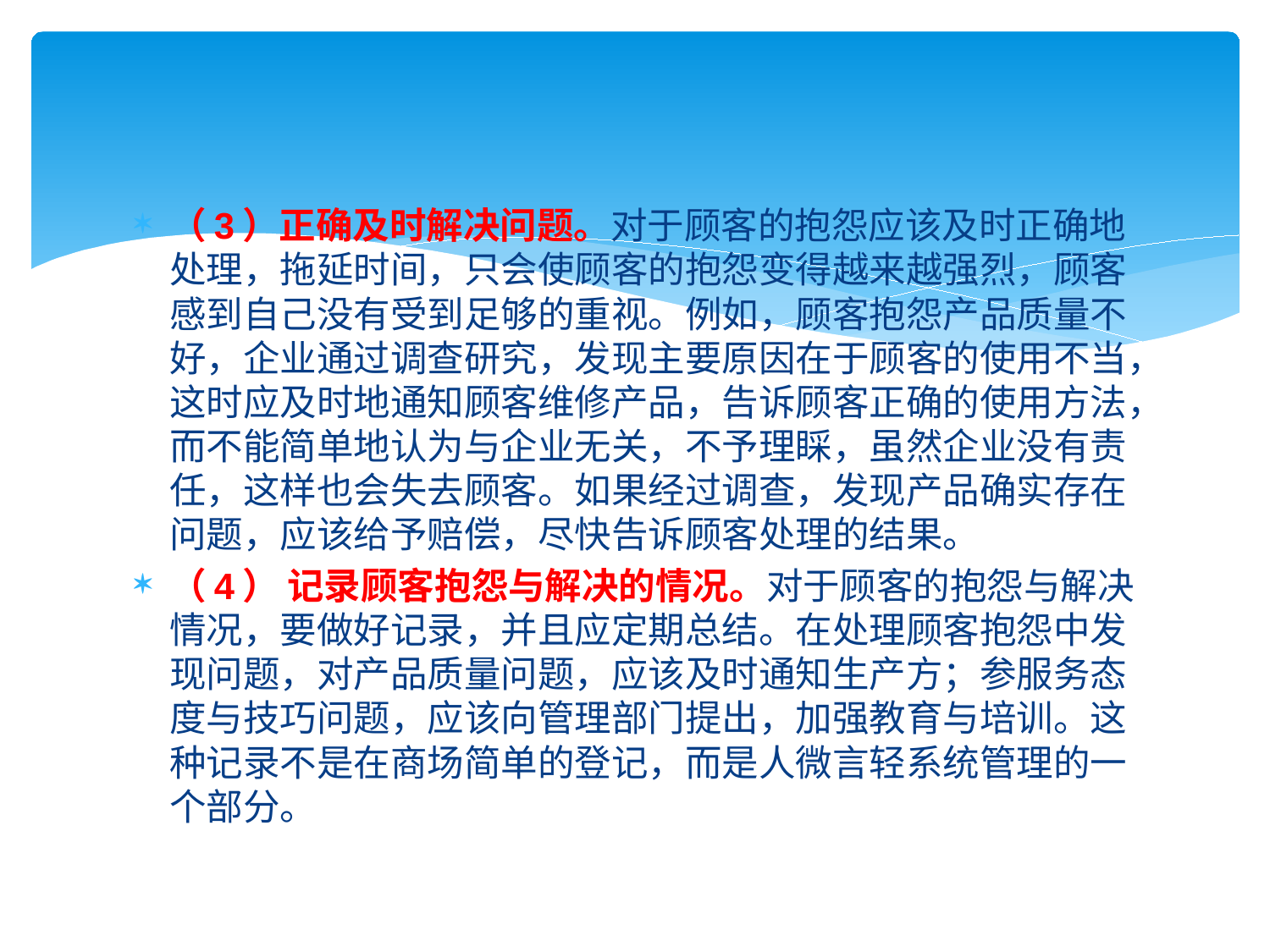

（3）正确及时解决问题。对于顾客的抱怨应该及时正确地处理，拖延时间，只会使顾客的抱怨变得越来越强烈，顾客感到自己没有受到足够的重视。例如，顾客抱怨产品质量不好，企业通过调查研究，发现主要原因在于顾客的使用不当，这时应及时地通知顾客维修产品，告诉顾客正确的使用方法，而不能简单地认为与企业无关，不予理睬，虽然企业没有责任，这样也会失去顾客。如果经过调查，发现产品确实存在问题，应该给予赔偿，尽快告诉顾客处理的结果。
（4） 记录顾客抱怨与解决的情况。对于顾客的抱怨与解决情况，要做好记录，并且应定期总结。在处理顾客抱怨中发现问题，对产品质量问题，应该及时通知生产方；参服务态度与技巧问题，应该向管理部门提出，加强教育与培训。这种记录不是在商场简单的登记，而是人微言轻系统管理的一个部分。